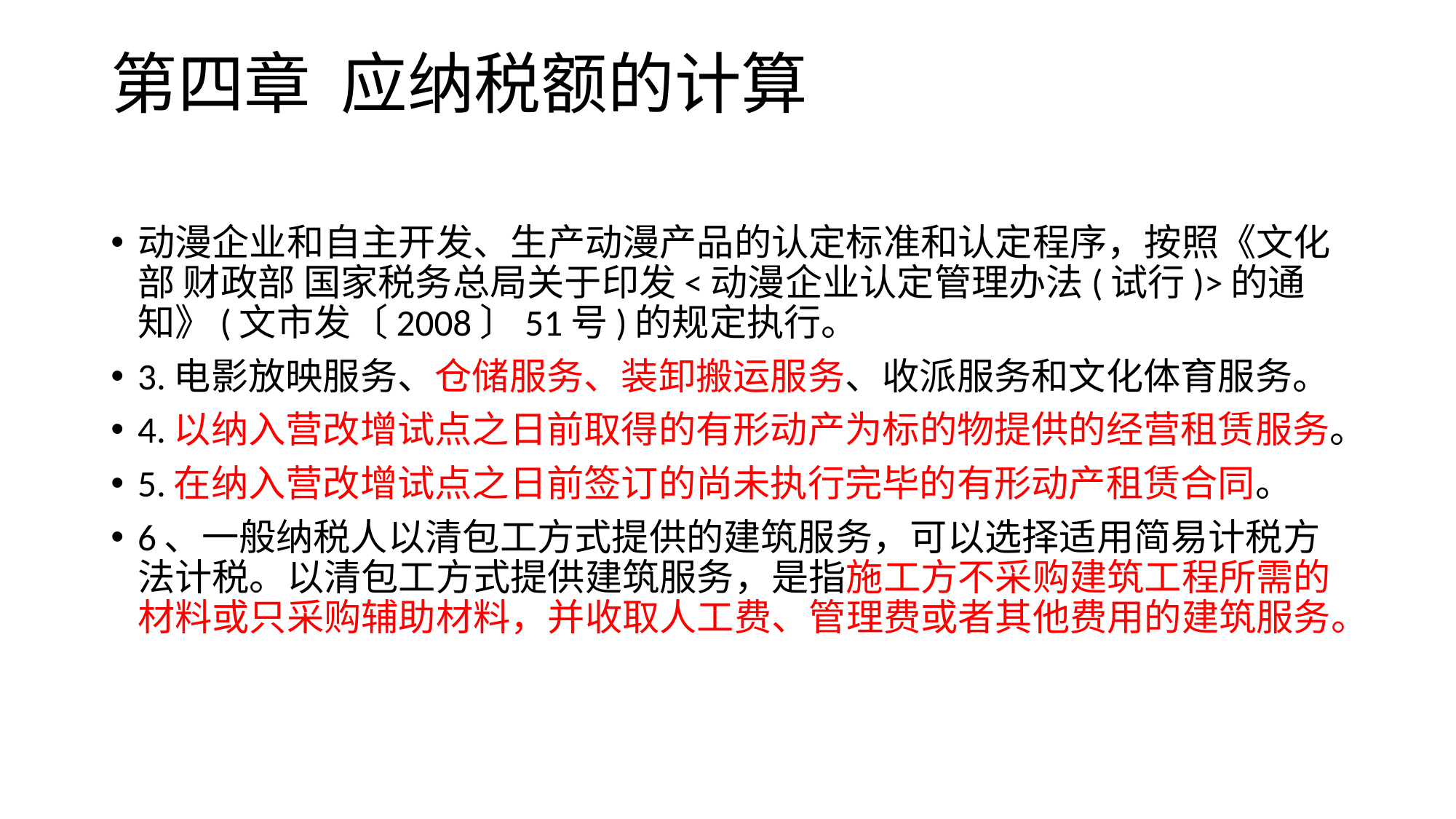

# 第四章  应纳税额的计算

动漫企业和自主开发、生产动漫产品的认定标准和认定程序，按照《文化部 财政部 国家税务总局关于印发<动漫企业认定管理办法(试行)>的通知》(文市发〔2008〕51号)的规定执行。
3.电影放映服务、仓储服务、装卸搬运服务、收派服务和文化体育服务。
4.以纳入营改增试点之日前取得的有形动产为标的物提供的经营租赁服务。
5.在纳入营改增试点之日前签订的尚未执行完毕的有形动产租赁合同。
6、一般纳税人以清包工方式提供的建筑服务，可以选择适用简易计税方法计税。以清包工方式提供建筑服务，是指施工方不采购建筑工程所需的材料或只采购辅助材料，并收取人工费、管理费或者其他费用的建筑服务。